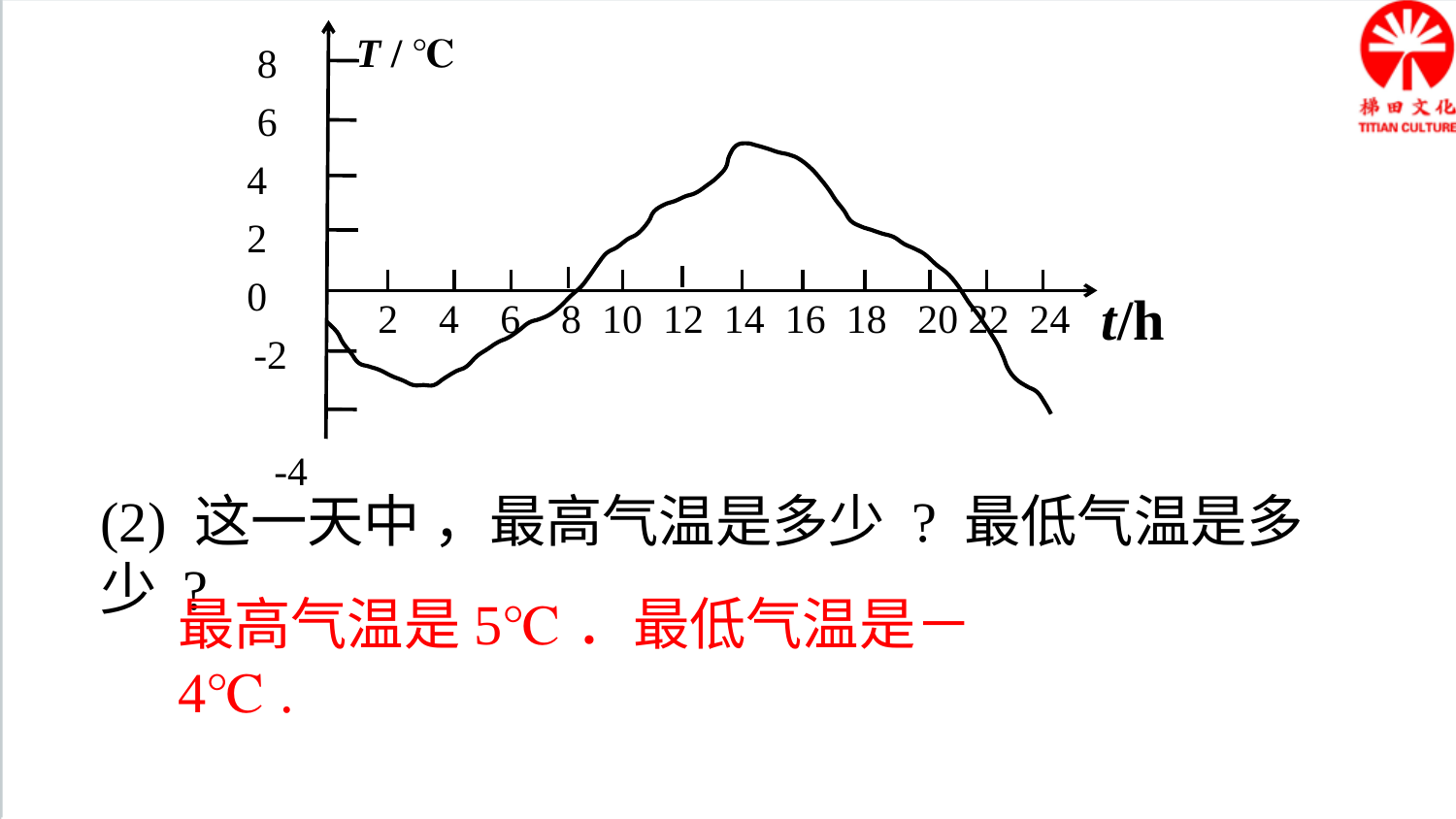

T / ℃

t/h
2    4    6    8  10  12  14  16  18   20 22  24
8
6
4
2
0
-2
-4
(2) 这一天中 ，最高气温是多少 ? 最低气温是多少 ?

最高气温是5℃．最低气温是－4℃ .